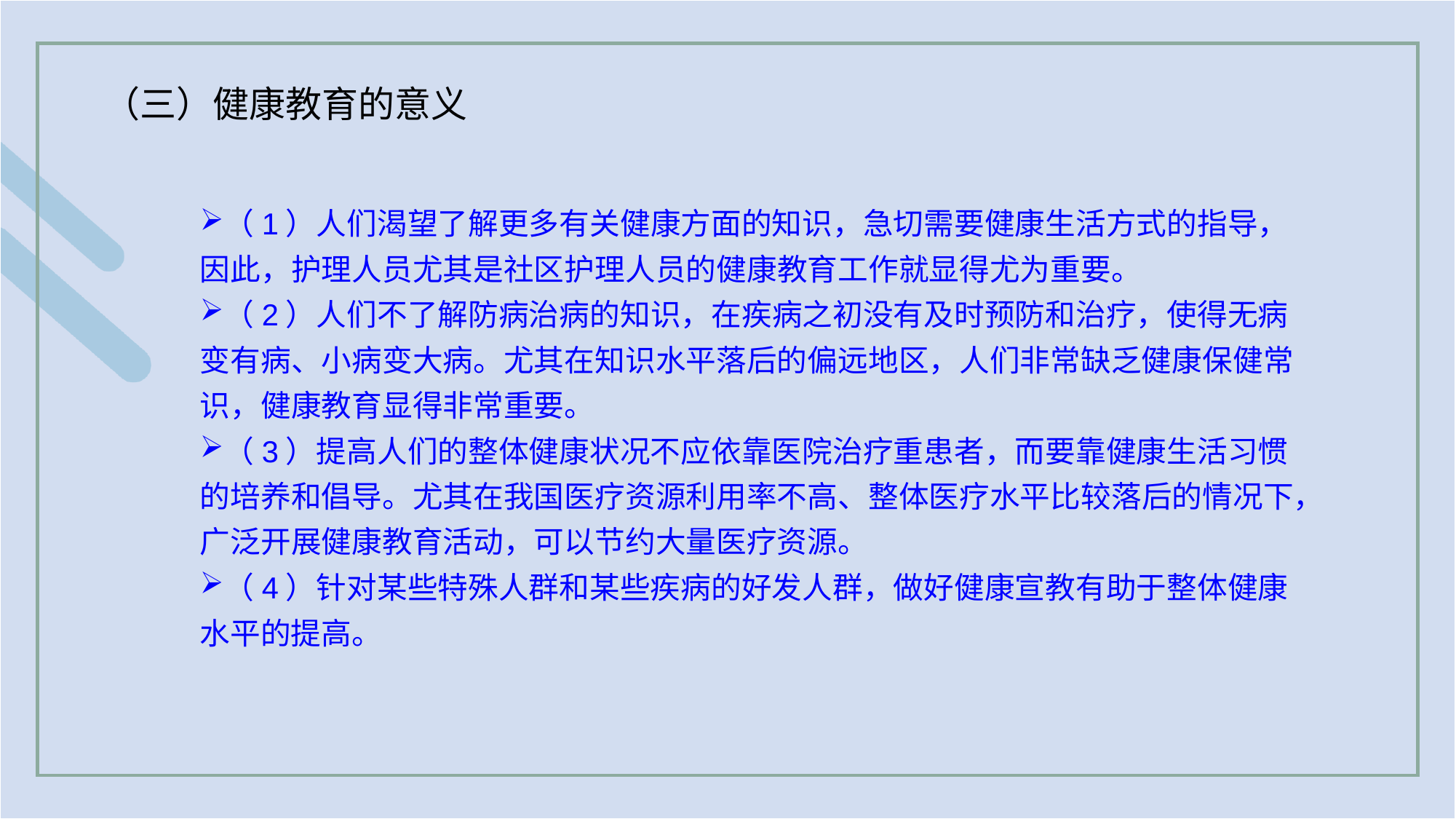

（三）健康教育的意义
（1）人们渴望了解更多有关健康方面的知识，急切需要健康生活方式的指导，因此，护理人员尤其是社区护理人员的健康教育工作就显得尤为重要。
（2）人们不了解防病治病的知识，在疾病之初没有及时预防和治疗，使得无病变有病、小病变大病。尤其在知识水平落后的偏远地区，人们非常缺乏健康保健常识，健康教育显得非常重要。
（3）提高人们的整体健康状况不应依靠医院治疗重患者，而要靠健康生活习惯的培养和倡导。尤其在我国医疗资源利用率不高、整体医疗水平比较落后的情况下，广泛开展健康教育活动，可以节约大量医疗资源。
（4）针对某些特殊人群和某些疾病的好发人群，做好健康宣教有助于整体健康水平的提高。